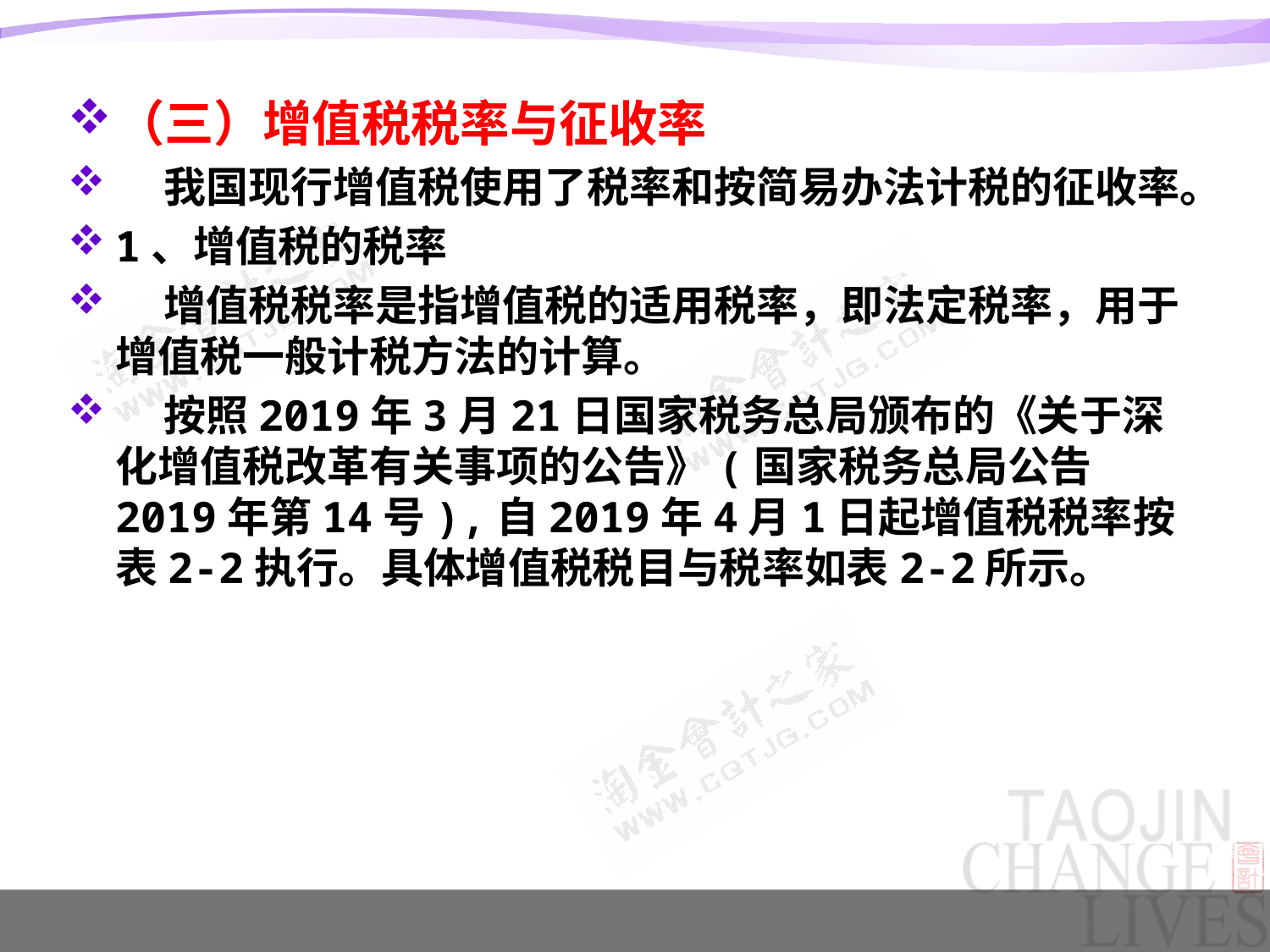

#
（三）增值税税率与征收率
    我国现行增值税使用了税率和按简易办法计税的征收率。
1、增值税的税率
    增值税税率是指增值税的适用税率，即法定税率，用于增值税一般计税方法的计算。
    按照2019年3月21日国家税务总局颁布的《关于深化增值税改革有关事项的公告》(国家税务总局公告2019年第14号),自2019年4月1日起增值税税率按表2-2执行。具体增值税税目与税率如表2-2所示。